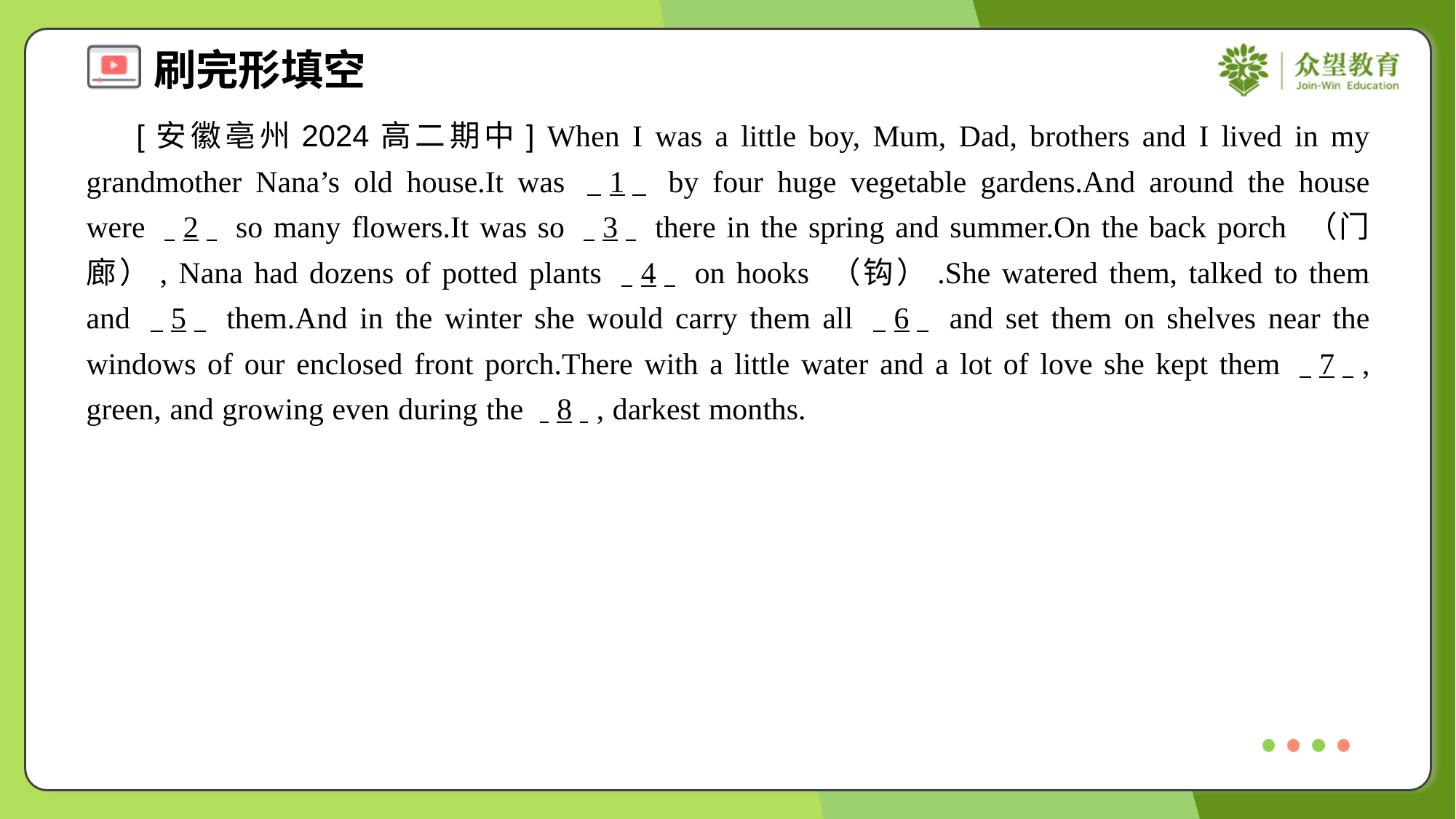

[安徽亳州2024高二期中] When I was a little boy, Mum, Dad, brothers and I lived in my grandmother Nana’s old house.It was . .1. . by four huge vegetable gardens.And around the house were . .2. . so many flowers.It was so . .3. . there in the spring and summer.On the back porch （门廊）, Nana had dozens of potted plants . .4. . on hooks （钩）.She watered them, talked to them and . .5. . them.And in the winter she would carry them all . .6. . and set them on shelves near the windows of our enclosed front porch.There with a little water and a lot of love she kept them . .7. ., green, and growing even during the . .8. ., darkest months.